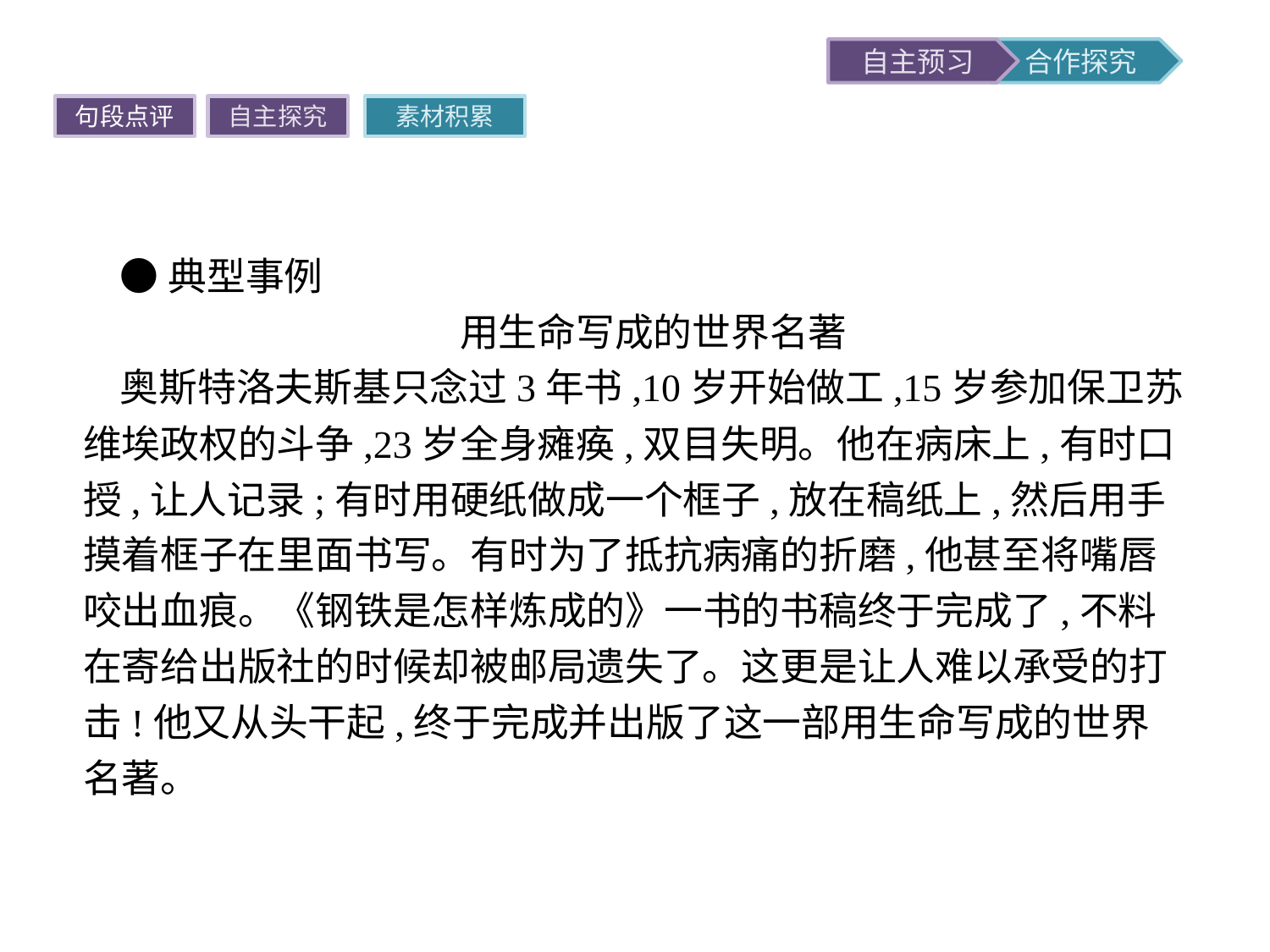

句段点评
自主探究
素材积累
●典型事例
用生命写成的世界名著
奥斯特洛夫斯基只念过3年书,10岁开始做工,15岁参加保卫苏维埃政权的斗争,23岁全身瘫痪,双目失明。他在病床上,有时口授,让人记录;有时用硬纸做成一个框子,放在稿纸上,然后用手摸着框子在里面书写。有时为了抵抗病痛的折磨,他甚至将嘴唇咬出血痕。《钢铁是怎样炼成的》一书的书稿终于完成了,不料在寄给出版社的时候却被邮局遗失了。这更是让人难以承受的打击!他又从头干起,终于完成并出版了这一部用生命写成的世界名著。